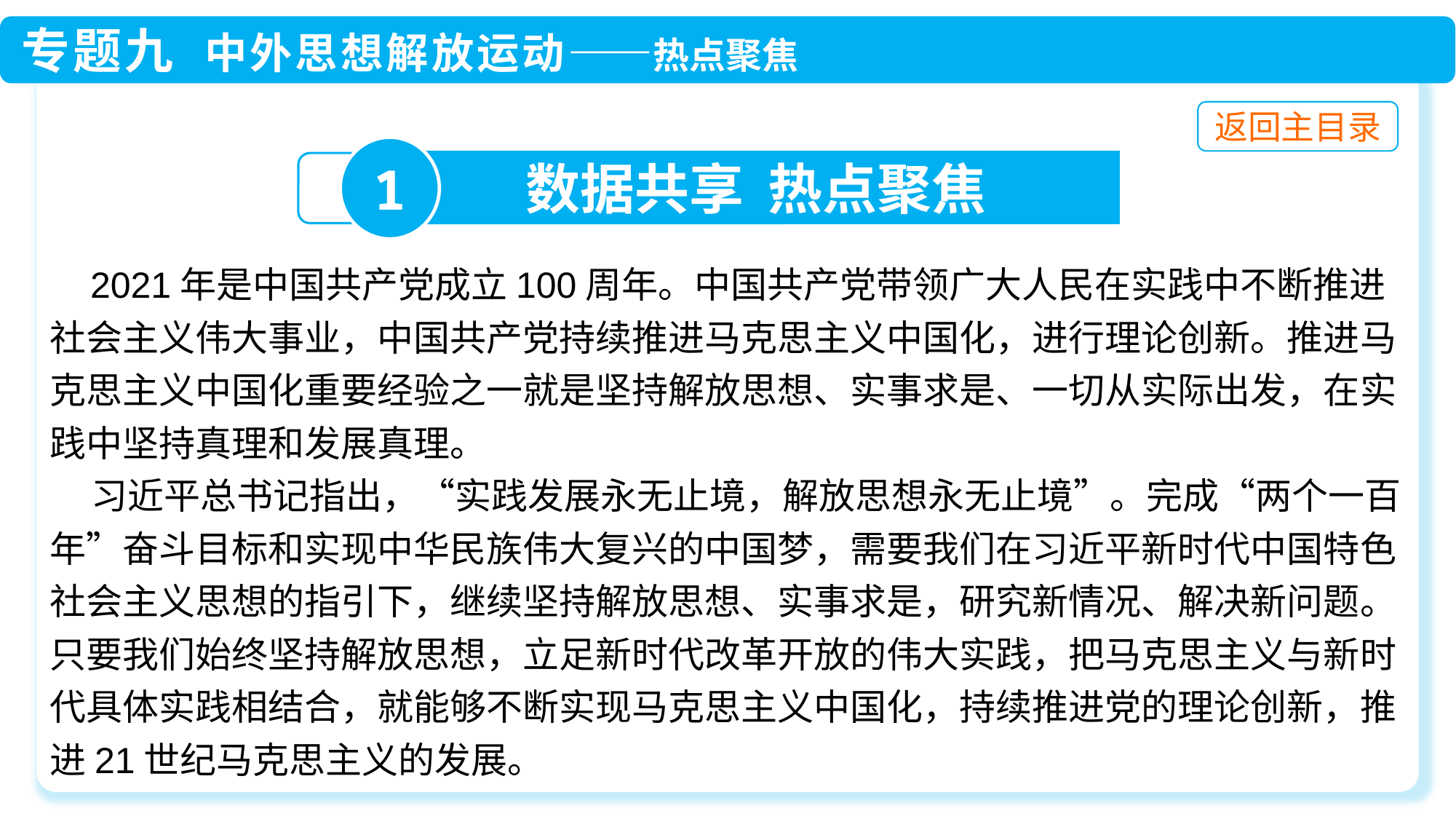

1
数据共享  热点聚焦

    2021年是中国共产党成立100周年。中国共产党带领广大人民在实践中不断推进社会主义伟大事业，中国共产党持续推进马克思主义中国化，进行理论创新。推进马克思主义中国化重要经验之一就是坚持解放思想、实事求是、一切从实际出发，在实践中坚持真理和发展真理。
    习近平总书记指出，“实践发展永无止境，解放思想永无止境”。完成“两个一百年”奋斗目标和实现中华民族伟大复兴的中国梦，需要我们在习近平新时代中国特色社会主义思想的指引下，继续坚持解放思想、实事求是，研究新情况、解决新问题。只要我们始终坚持解放思想，立足新时代改革开放的伟大实践，把马克思主义与新时代具体实践相结合，就能够不断实现马克思主义中国化，持续推进党的理论创新，推进21世纪马克思主义的发展。